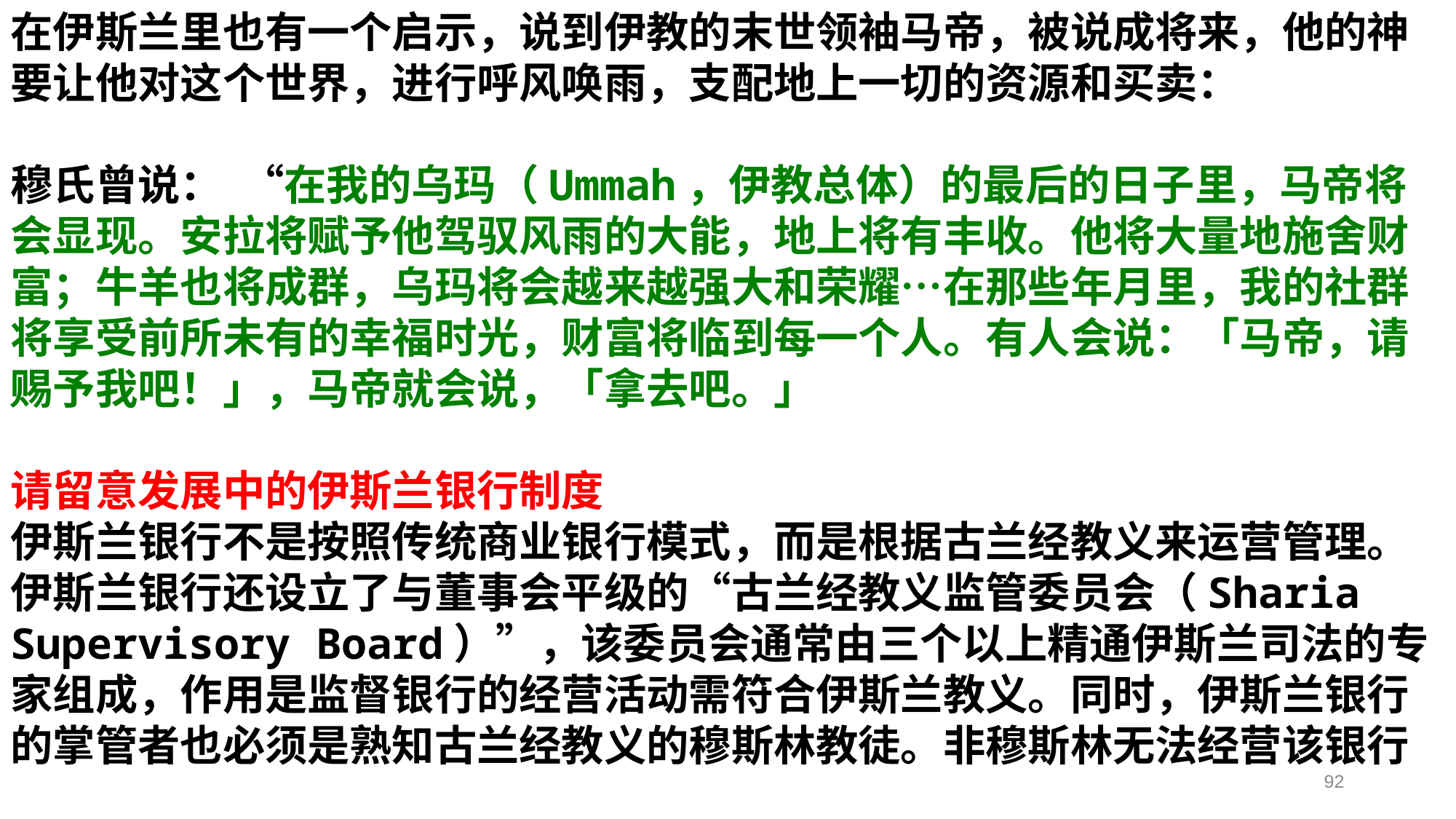

在伊斯兰里也有一个启示，说到伊教的末世领袖马帝，被说成将来，他的神要让他对这个世界，进行呼风唤雨，支配地上一切的资源和买卖：

穆氏曾说：  “在我的乌玛（Ummah，伊教总体）的最后的日子里，马帝将会显现。安拉将赋予他驾驭风雨的大能，地上将有丰收。他将大量地施舍财富；牛羊也将成群，乌玛将会越来越强大和荣耀…在那些年月里，我的社群将享受前所未有的幸福时光，财富将临到每一个人。有人会说：「马帝，请赐予我吧！」，马帝就会说，「拿去吧。」

请留意发展中的伊斯兰银行制度
伊斯兰银行不是按照传统商业银行模式，而是根据古兰经教义来运营管理。 伊斯兰银行还设立了与董事会平级的“古兰经教义监管委员会（Sharia Supervisory Board）”，该委员会通常由三个以上精通伊斯兰司法的专家组成，作用是监督银行的经营活动需符合伊斯兰教义。同时，伊斯兰银行的掌管者也必须是熟知古兰经教义的穆斯林教徒。非穆斯林无法经营该银行
92